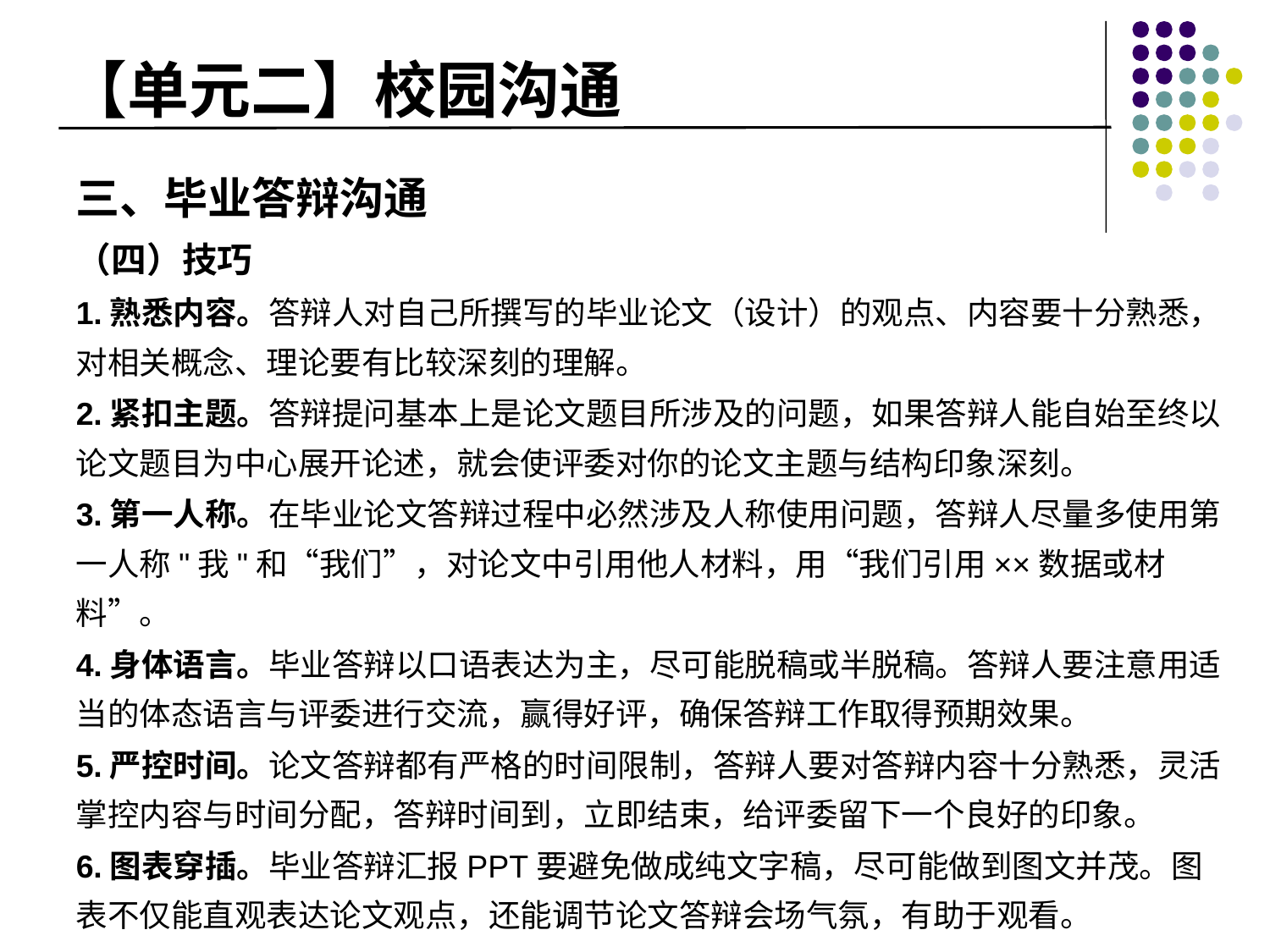

# 【单元二】校园沟通
三、毕业答辩沟通
（四）技巧
1.熟悉内容。答辩人对自己所撰写的毕业论文（设计）的观点、内容要十分熟悉，对相关概念、理论要有比较深刻的理解。
2.紧扣主题。答辩提问基本上是论文题目所涉及的问题，如果答辩人能自始至终以论文题目为中心展开论述，就会使评委对你的论文主题与结构印象深刻。
3.第一人称。在毕业论文答辩过程中必然涉及人称使用问题，答辩人尽量多使用第一人称"我"和“我们”，对论文中引用他人材料，用“我们引用××数据或材料”。
4.身体语言。毕业答辩以口语表达为主，尽可能脱稿或半脱稿。答辩人要注意用适当的体态语言与评委进行交流，赢得好评，确保答辩工作取得预期效果。
5.严控时间。论文答辩都有严格的时间限制，答辩人要对答辩内容十分熟悉，灵活掌控内容与时间分配，答辩时间到，立即结束，给评委留下一个良好的印象。
6.图表穿插。毕业答辩汇报PPT要避免做成纯文字稿，尽可能做到图文并茂。图表不仅能直观表达论文观点，还能调节论文答辩会场气氛，有助于观看。